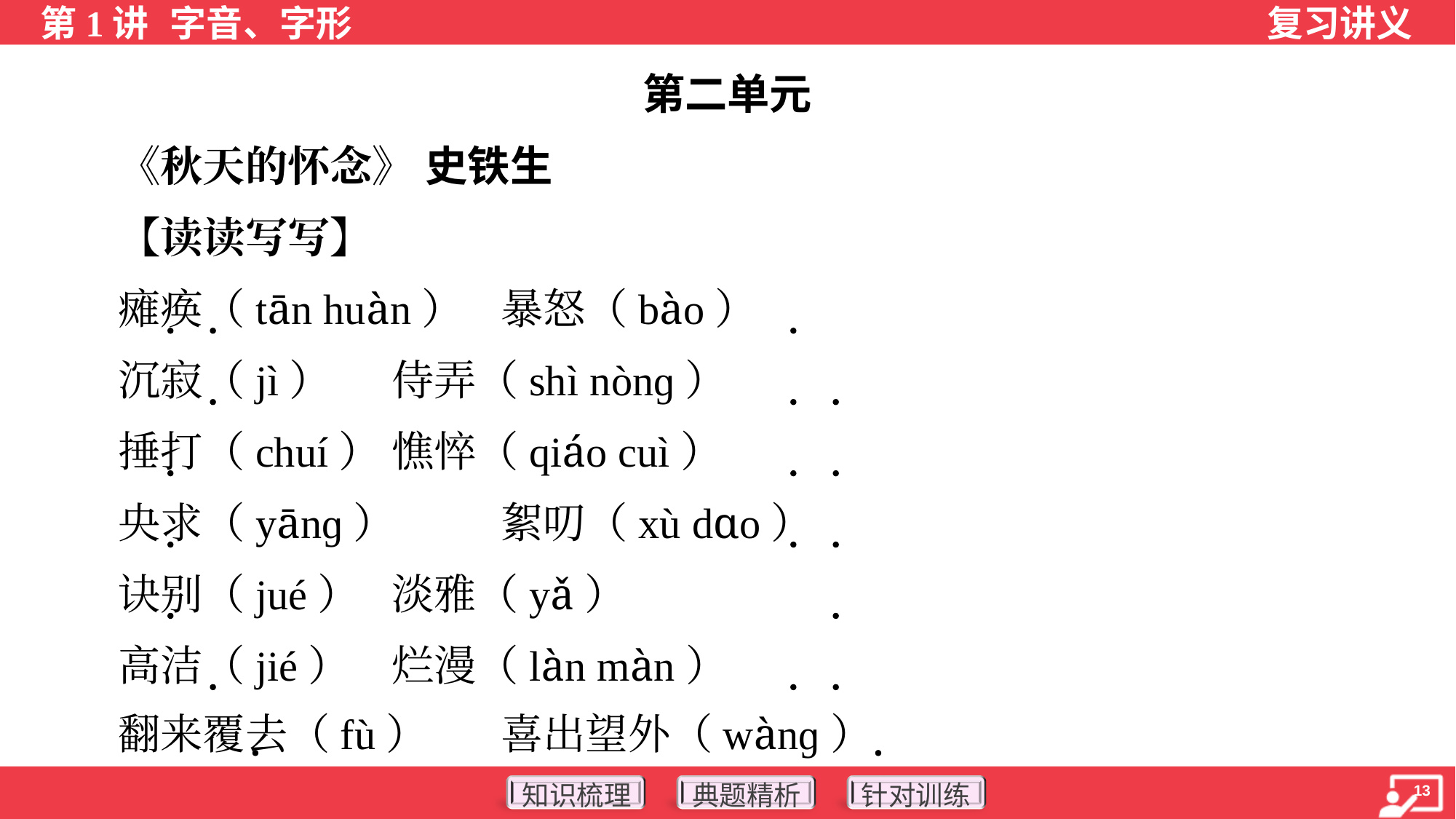

第二单元
    《秋天的怀念》 史铁生
    【读读写写】
    瘫痪（tān huàn）	暴怒（bào）
    沉寂（jì）	侍弄（shì nònɡ）
    捶打（chuí）	憔悴（qiáo cuì）
    央求（yānɡ）	絮叨（xù dɑo）
    诀别（jué）	淡雅（yǎ）
    高洁（jié）	烂漫（làn màn）
    翻来覆去（fù）	喜出望外（wànɡ）